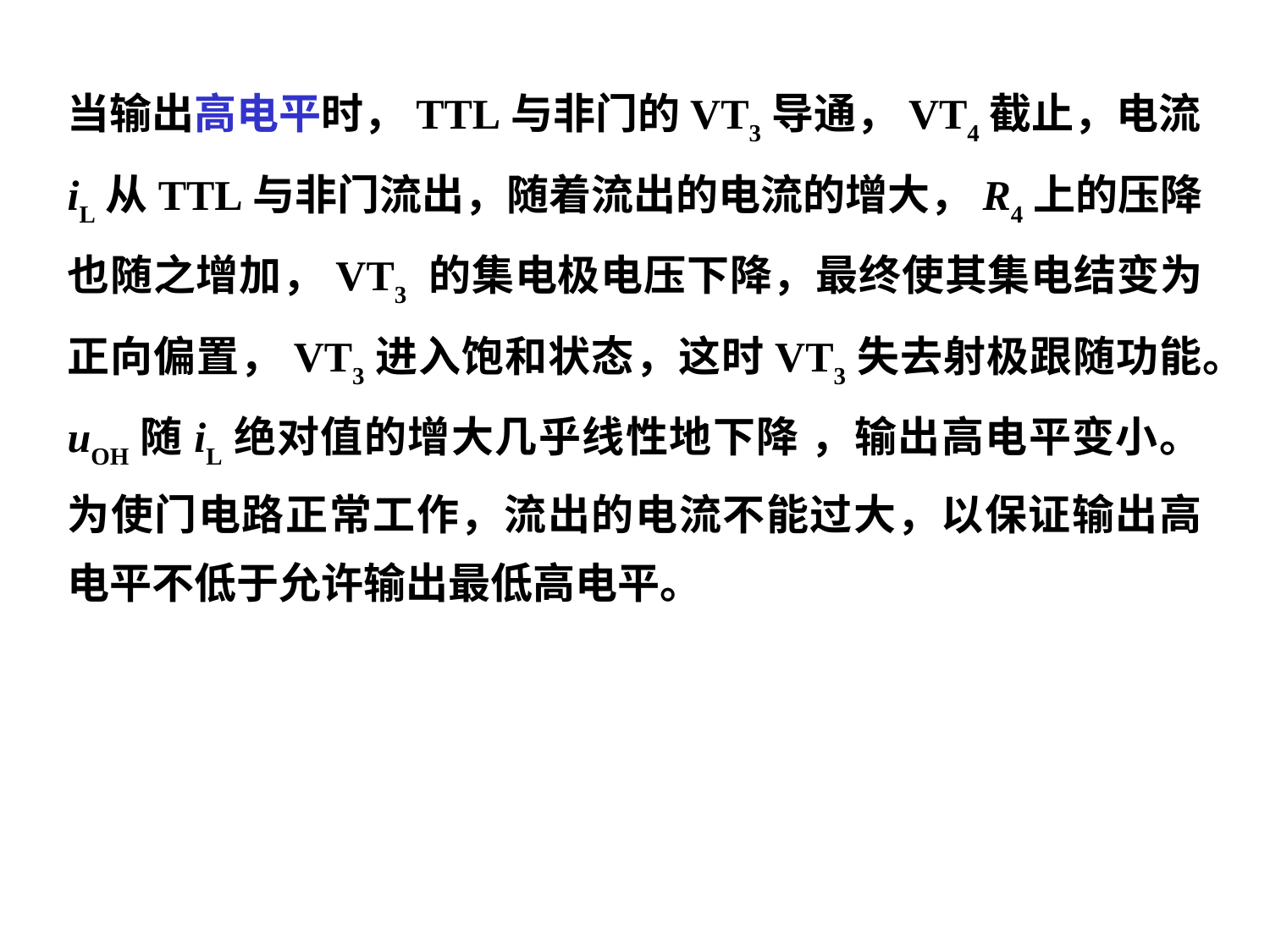

当输出高电平时，TTL与非门的VT3导通，VT4截止，电流iL从TTL与非门流出，随着流出的电流的增大，R4上的压降也随之增加，VT3 的集电极电压下降，最终使其集电结变为正向偏置，VT3进入饱和状态，这时VT3失去射极跟随功能。uOH随iL绝对值的增大几乎线性地下降 ，输出高电平变小。为使门电路正常工作，流出的电流不能过大，以保证输出高电平不低于允许输出最低高电平。